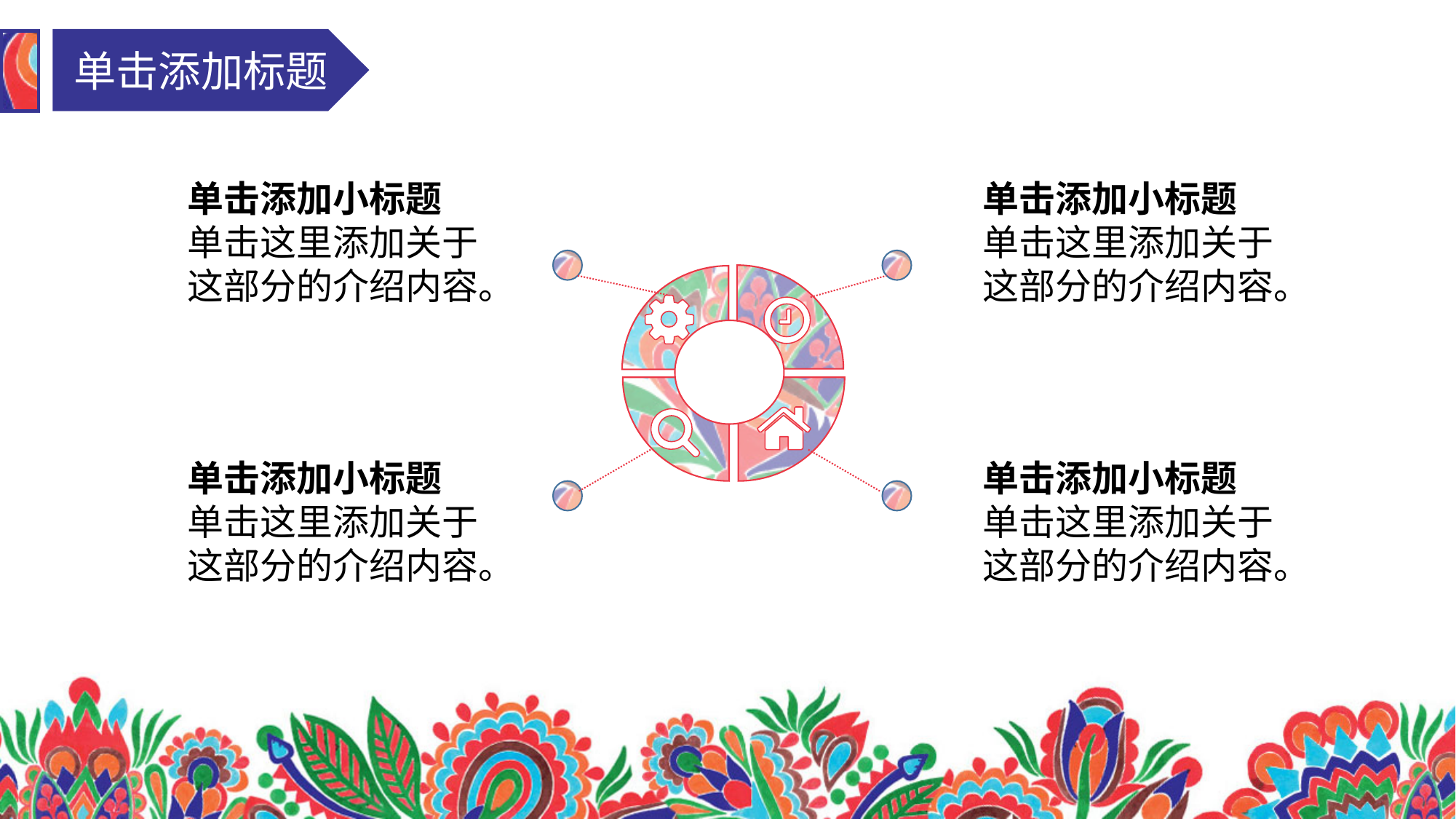

单击添加标题

单击添加小标题
单击这里添加关于这部分的介绍内容。
单击添加小标题
单击这里添加关于这部分的介绍内容。

单击添加小标题
单击这里添加关于这部分的介绍内容。
单击添加小标题
单击这里添加关于这部分的介绍内容。